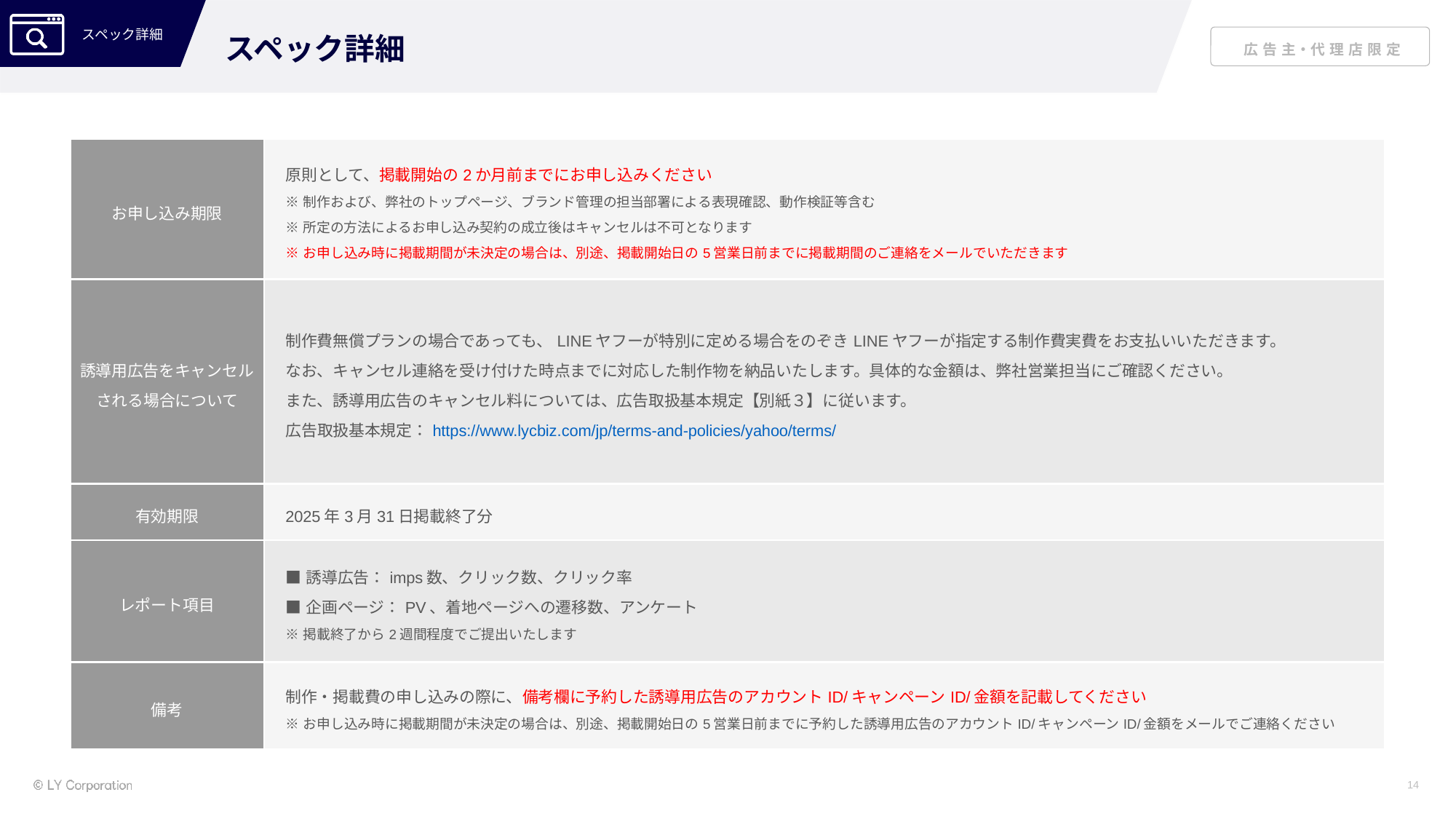

スペック詳細
| お申し込み期限 | 原則として、掲載開始の2か月前までにお申し込みください ※制作および、弊社のトップページ、ブランド管理の担当部署による表現確認、動作検証等含む ※所定の方法によるお申し込み契約の成立後はキャンセルは不可となります ※お申し込み時に掲載期間が未決定の場合は、別途、掲載開始日の5営業日前までに掲載期間のご連絡をメールでいただきます |
| --- | --- |
| 誘導用広告をキャンセル される場合について | 制作費無償プランの場合であっても、LINEヤフーが特別に定める場合をのぞきLINEヤフーが指定する制作費実費をお支払いいただきます。 なお、キャンセル連絡を受け付けた時点までに対応した制作物を納品いたします。具体的な金額は、弊社営業担当にご確認ください。 また、誘導用広告のキャンセル料については、広告取扱基本規定【別紙３】に従います。 広告取扱基本規定：https://www.lycbiz.com/jp/terms-and-policies/yahoo/terms/ |
| 有効期限 | 2025年3月31日掲載終了分 |
| レポート項目 | ■誘導広告：imps数、クリック数、クリック率 ■企画ページ：PV、着地ページへの遷移数、アンケート ※掲載終了から2週間程度でご提出いたします |
| 備考 | 制作・掲載費の申し込みの際に、備考欄に予約した誘導用広告のアカウントID/キャンペーンID/金額を記載してください ※お申し込み時に掲載期間が未決定の場合は、別途、掲載開始日の5営業日前までに予約した誘導用広告のアカウントID/キャンペーンID/金額をメールでご連絡ください |